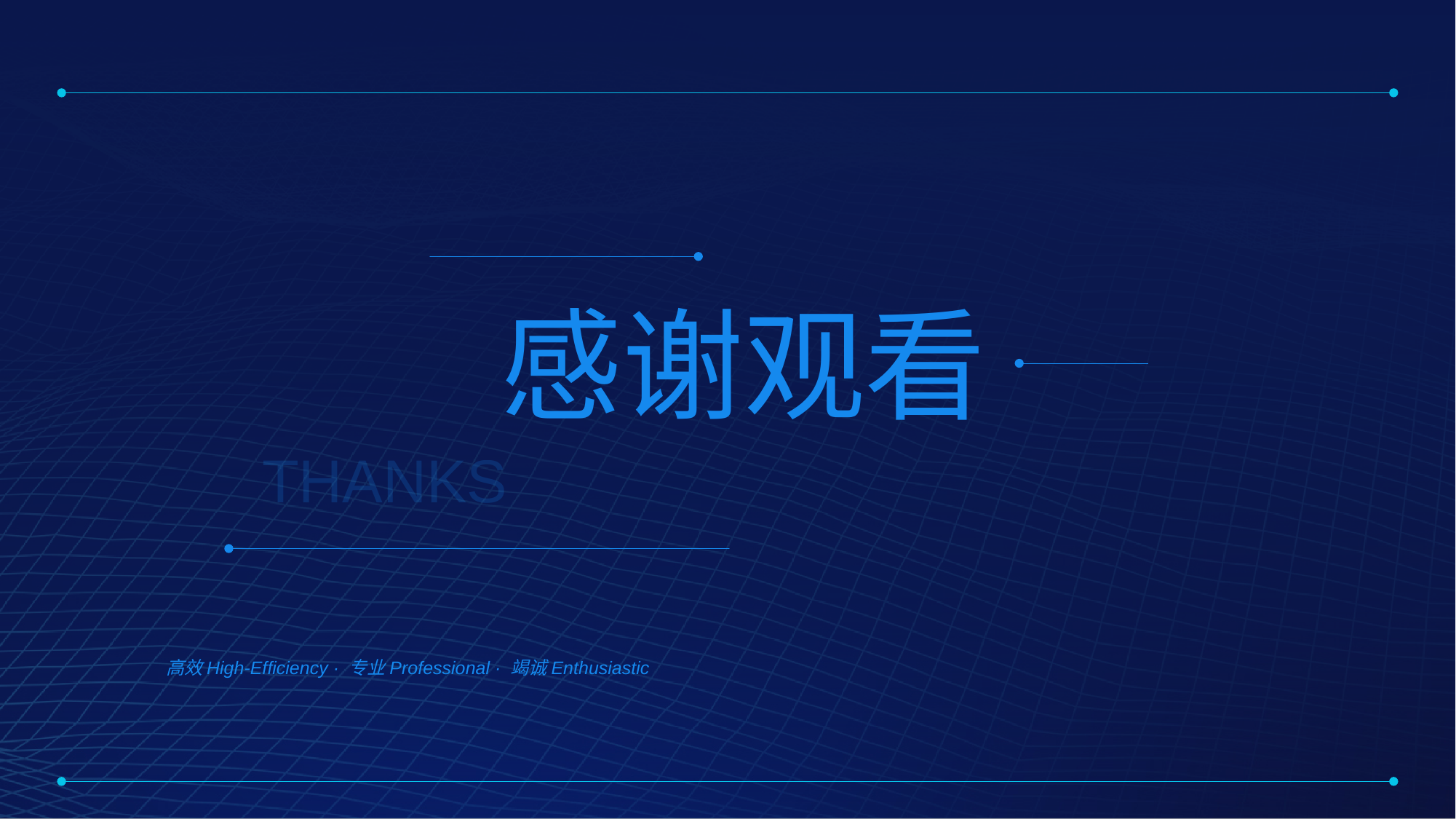

感谢观看
THANKS
高效High-Efficiency · 专业Professional · 竭诚Enthusiastic